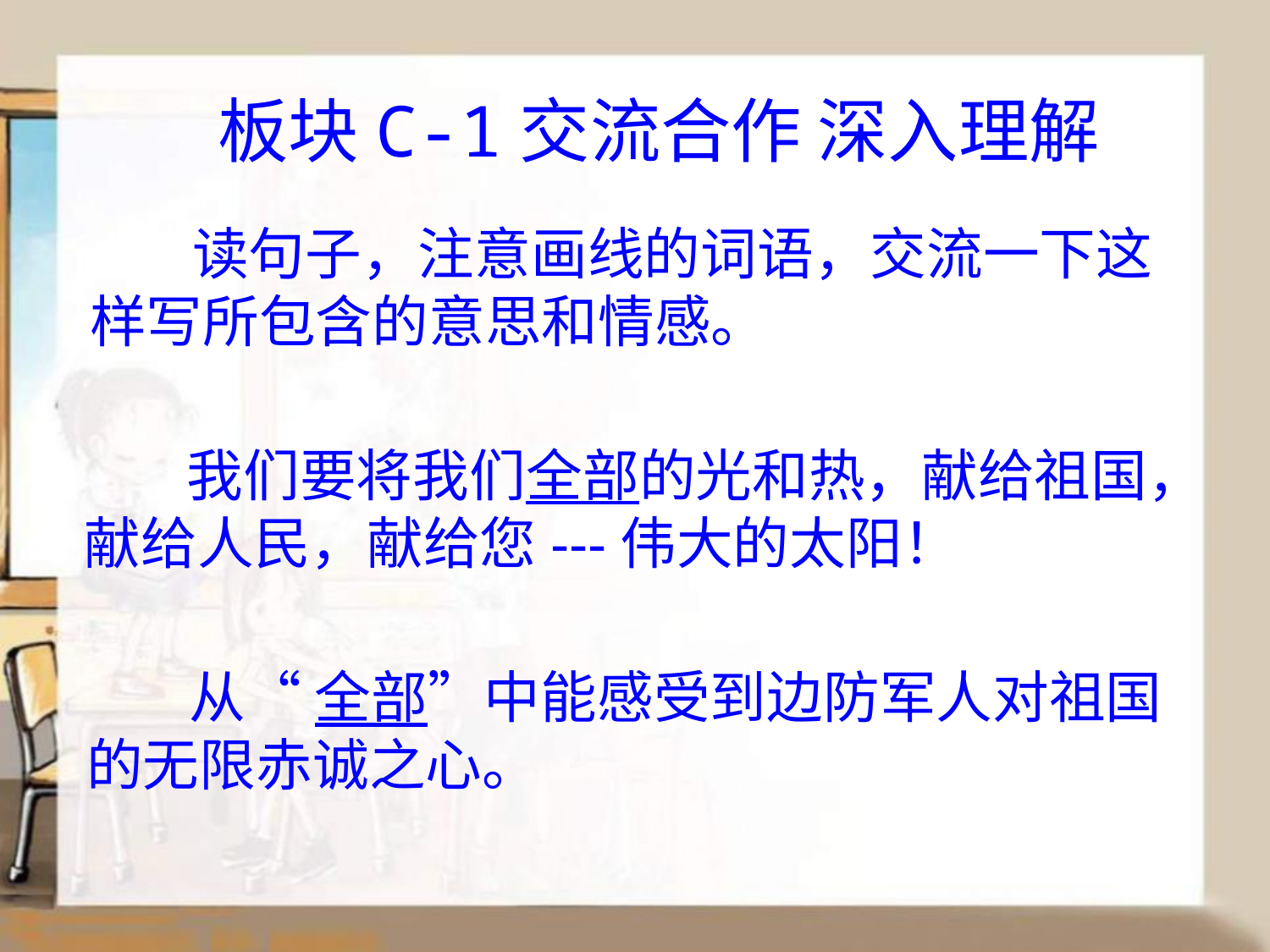

板块C-1交流合作 深入理解
       读句子，注意画线的词语，交流一下这样写所包含的意思和情感。
       我们要将我们全部的光和热，献给祖国，献给人民，献给您---伟大的太阳！
       从“ 全部”中能感受到边防军人对祖国的无限赤诚之心。